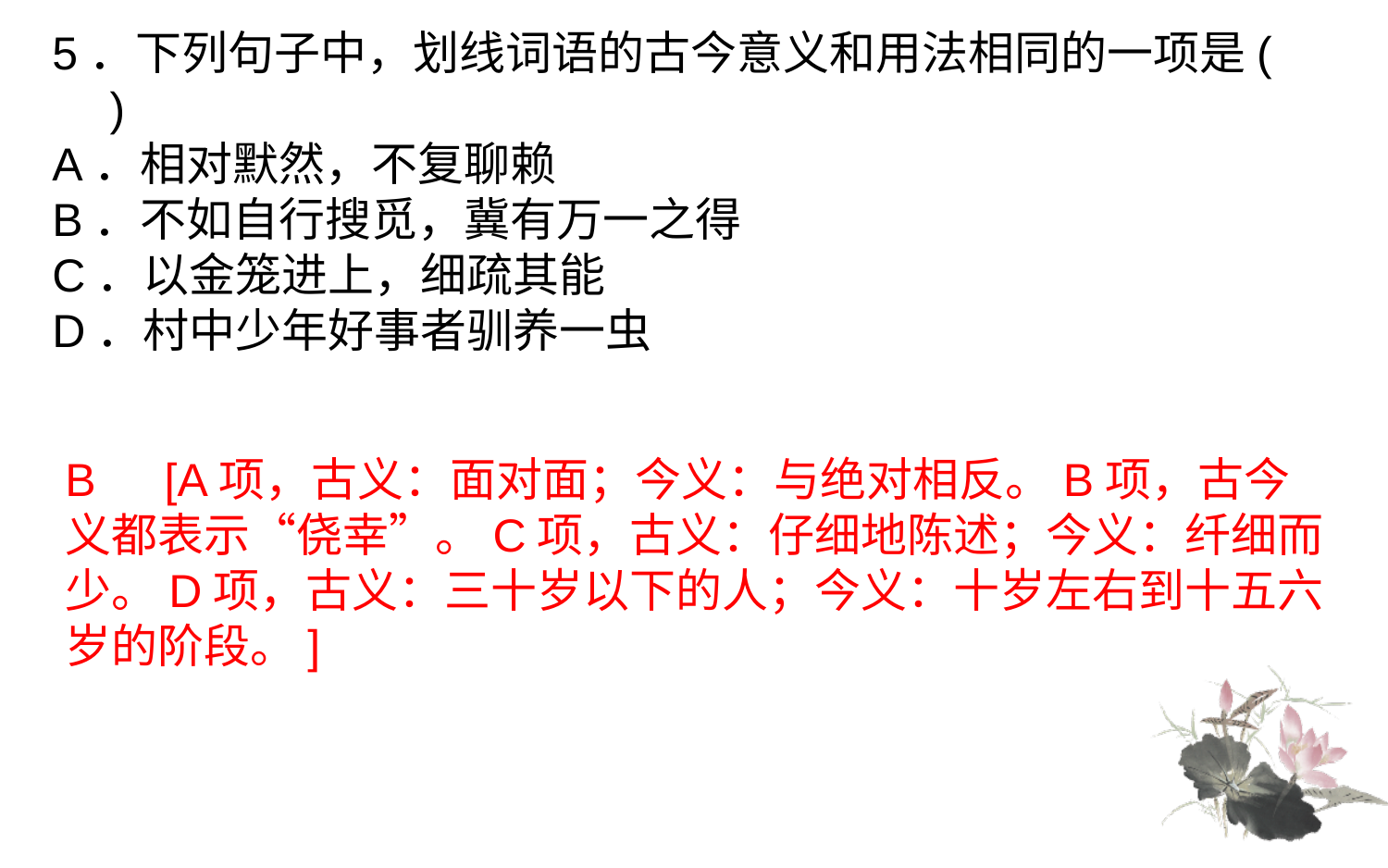

5．下列句子中，划线词语的古今意义和用法相同的一项是(　　)
A．相对默然，不复聊赖
B．不如自行搜觅，冀有万一之得
C．以金笼进上，细疏其能
D．村中少年好事者驯养一虫
B　[A项，古义：面对面；今义：与绝对相反。B项，古今义都表示“侥幸”。C项，古义：仔细地陈述；今义：纤细而少。D项，古义：三十岁以下的人；今义：十岁左右到十五六岁的阶段。]